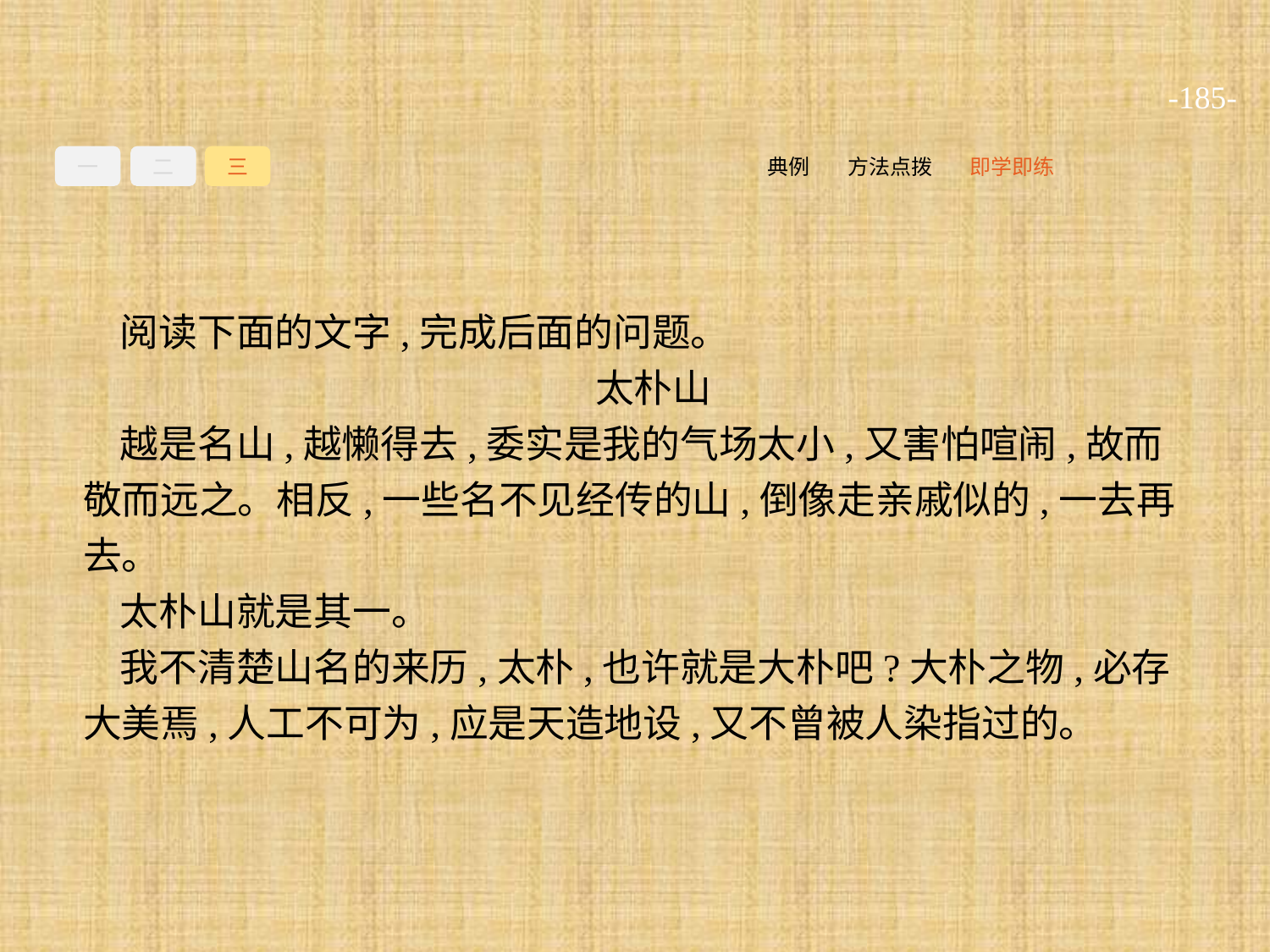

-185-
一
二
三
即学即练
方法点拨
典例
阅读下面的文字,完成后面的问题。
太朴山
越是名山,越懒得去,委实是我的气场太小,又害怕喧闹,故而敬而远之。相反,一些名不见经传的山,倒像走亲戚似的,一去再去。
太朴山就是其一。
我不清楚山名的来历,太朴,也许就是大朴吧?大朴之物,必存大美焉,人工不可为,应是天造地设,又不曾被人染指过的。